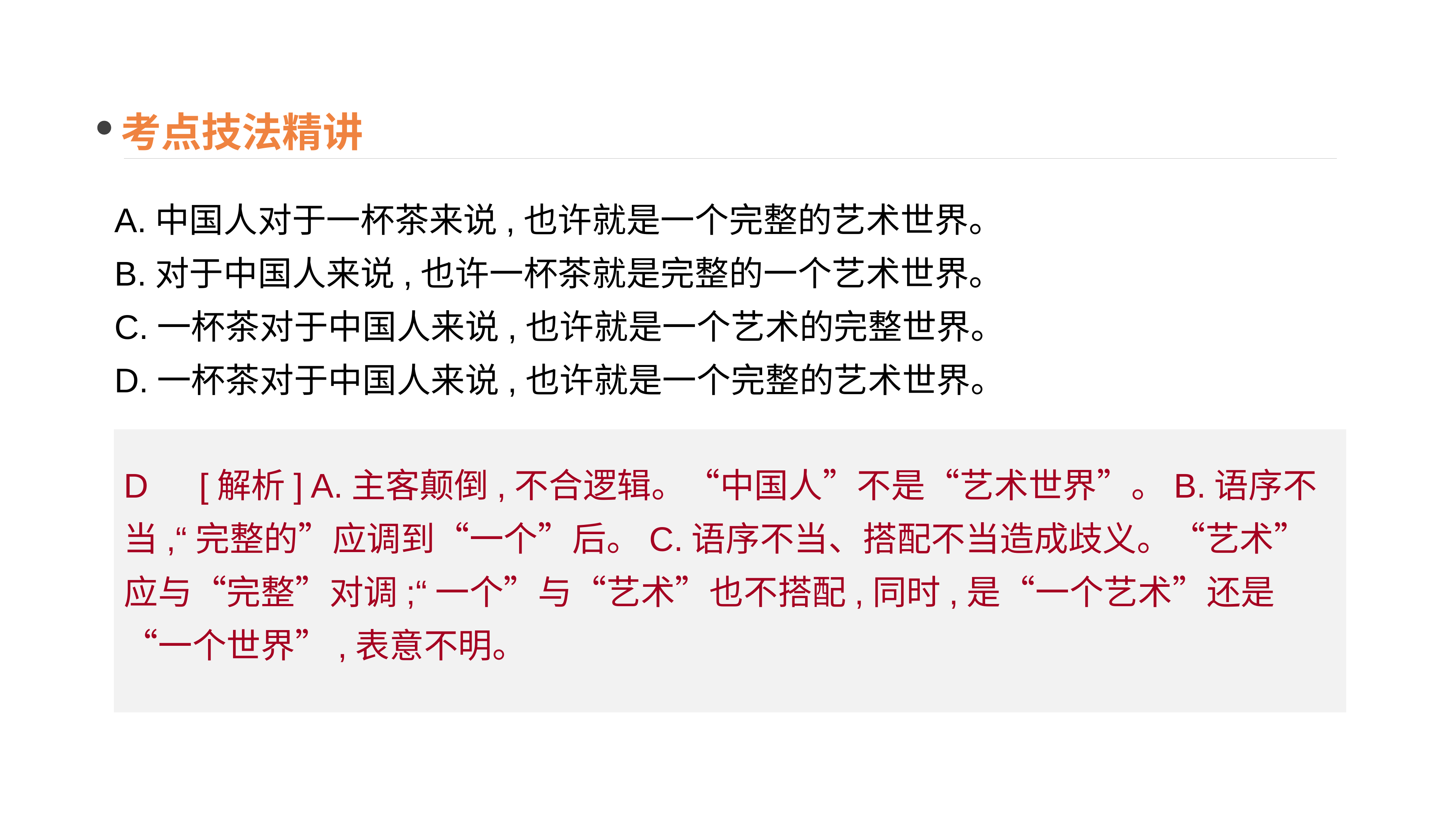

考点技法精讲

A.中国人对于一杯茶来说,也许就是一个完整的艺术世界。
B.对于中国人来说,也许一杯茶就是完整的一个艺术世界。
C.一杯茶对于中国人来说,也许就是一个艺术的完整世界。
D.一杯茶对于中国人来说,也许就是一个完整的艺术世界。

D　[解析] A.主客颠倒,不合逻辑。“中国人”不是“艺术世界”。B.语序不当,“完整的”应调到“一个”后。C.语序不当、搭配不当造成歧义。“艺术”应与“完整”对调;“一个”与“艺术”也不搭配,同时,是“一个艺术”还是“一个世界”,表意不明。